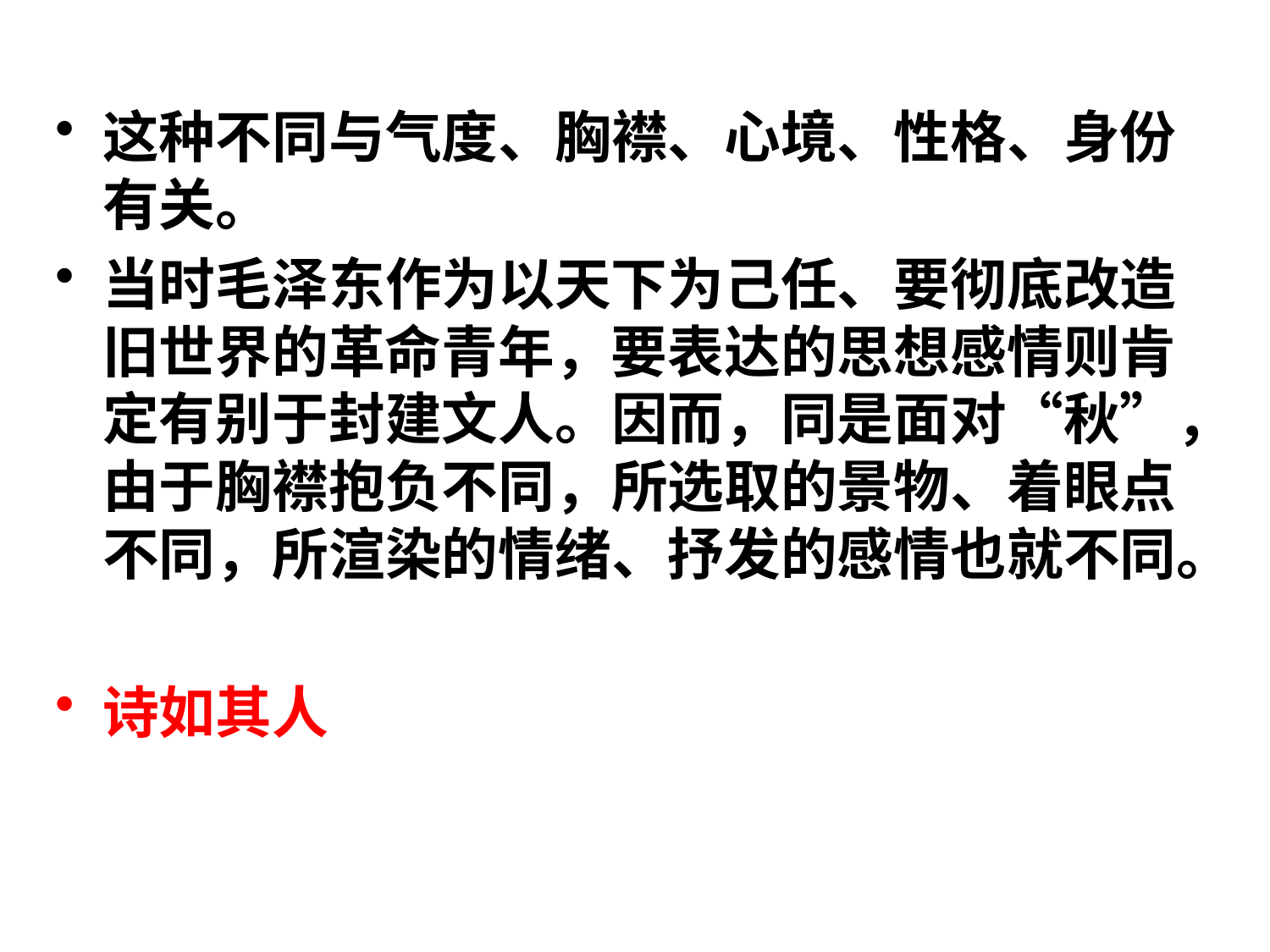

这种不同与气度、胸襟、心境、性格、身份有关。
当时毛泽东作为以天下为己任、要彻底改造旧世界的革命青年，要表达的思想感情则肯定有别于封建文人。因而，同是面对“秋”，由于胸襟抱负不同，所选取的景物、着眼点不同，所渲染的情绪、抒发的感情也就不同。

诗如其人